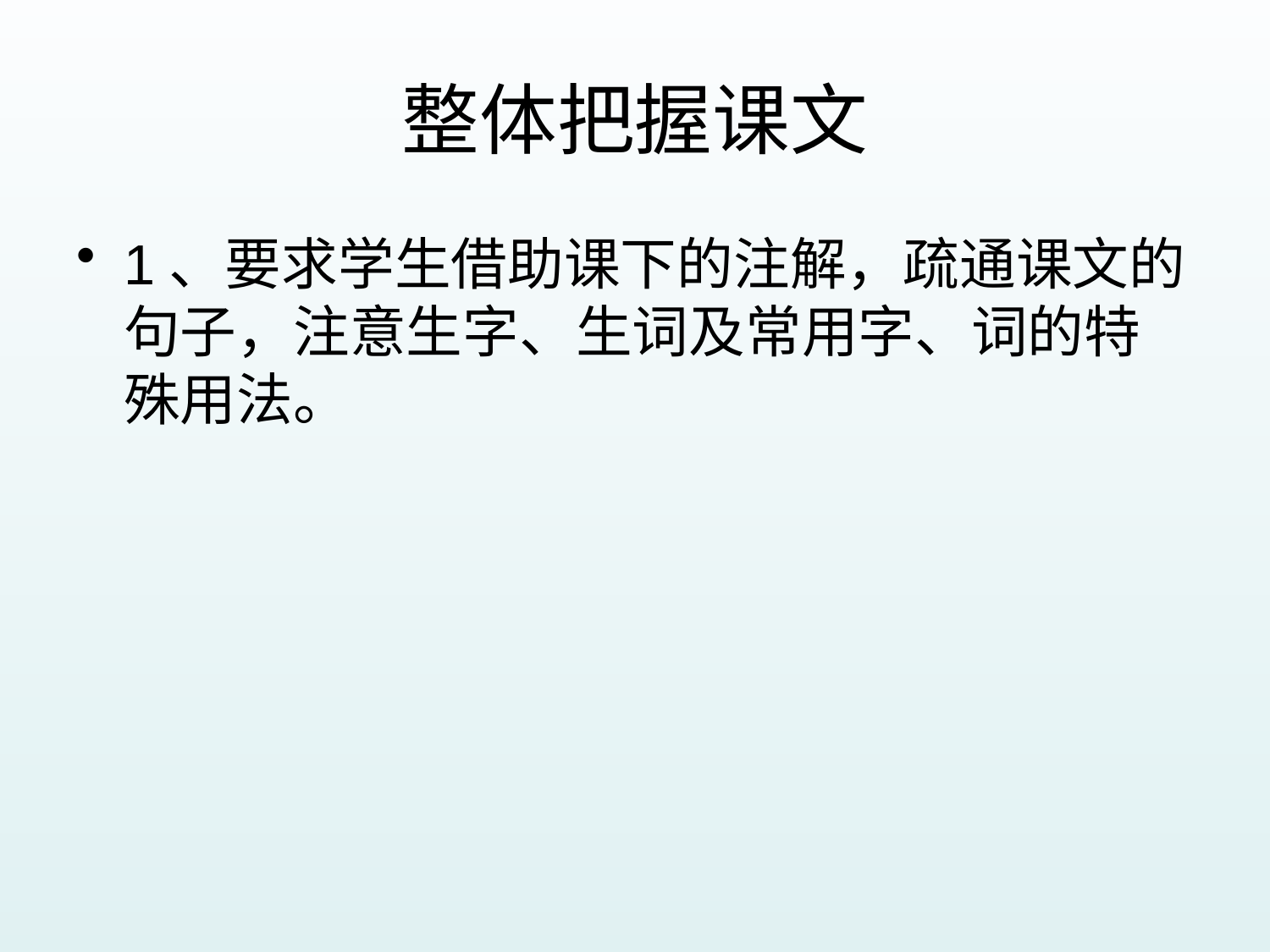

# 整体把握课文
1、要求学生借助课下的注解，疏通课文的句子，注意生字、生词及常用字、词的特殊用法。